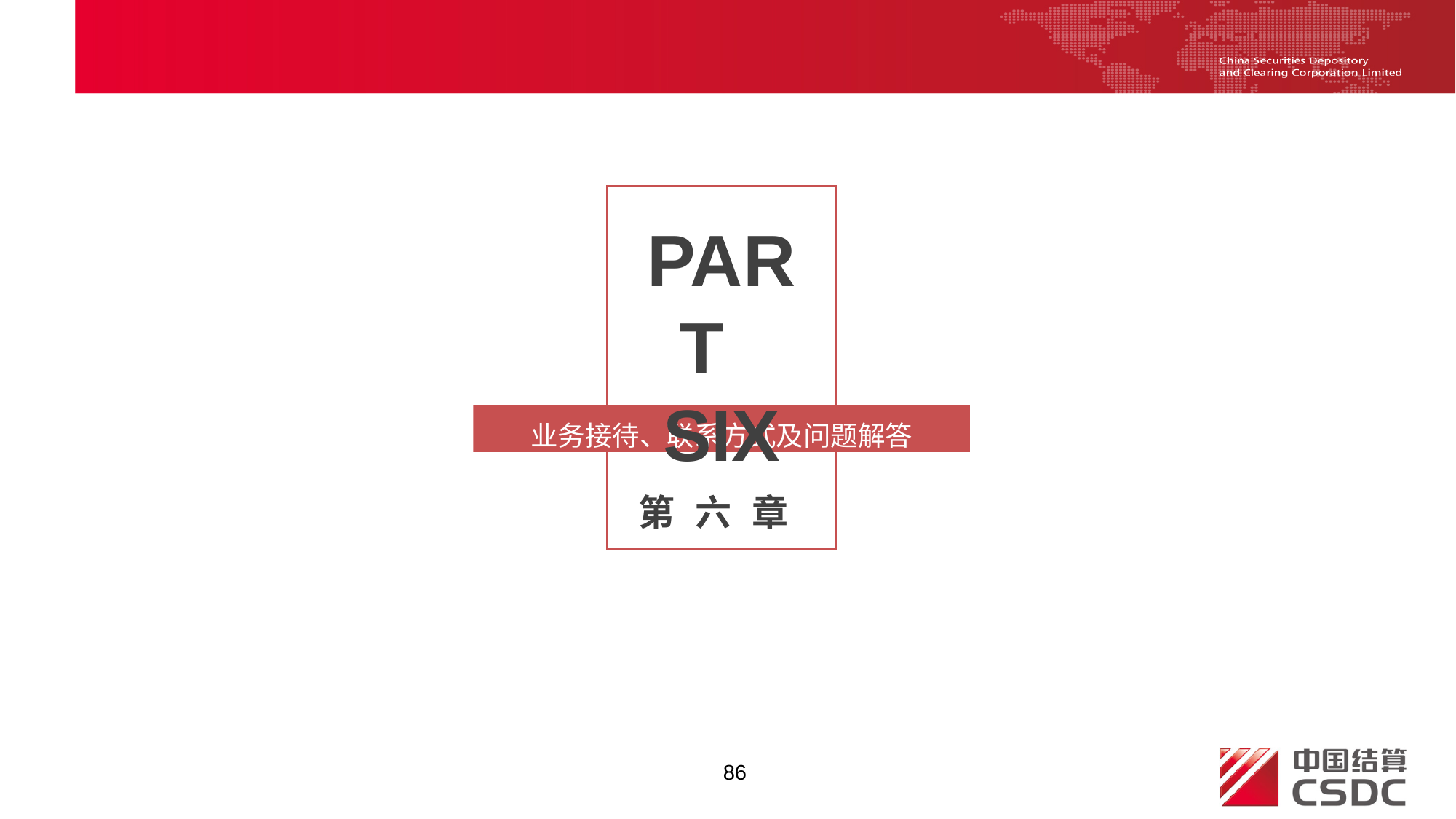

PART   SIX
业务接待、联系方式及问题解答

第 六 章
86